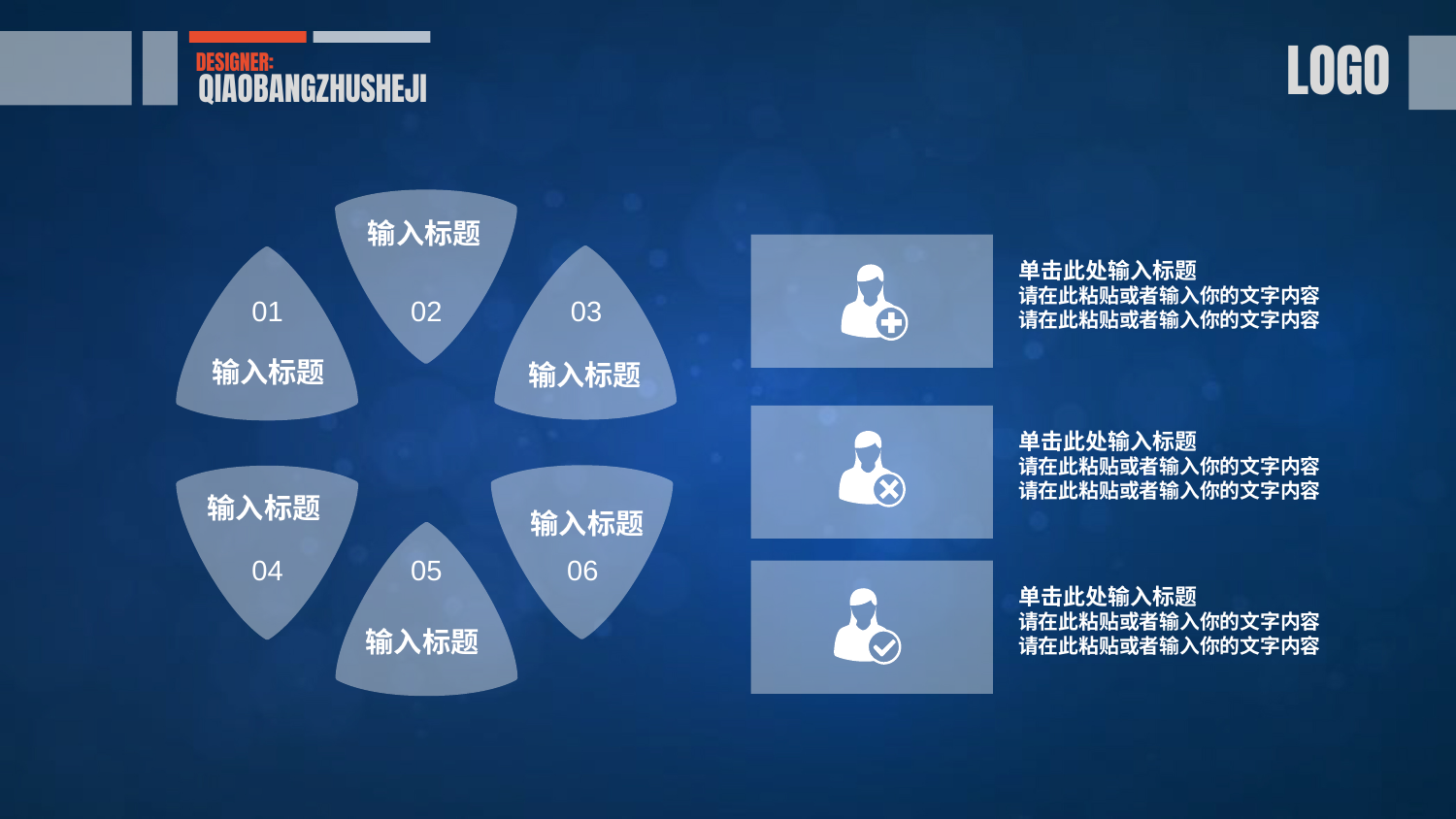

LOGO
DESIGNER:
QIAOBANGZHUSHEJI

输入标题
02

单击此处输入标题
请在此粘贴或者输入你的文字内容
请在此粘贴或者输入你的文字内容

03
输入标题

01
输入标题

单击此处输入标题
请在此粘贴或者输入你的文字内容
请在此粘贴或者输入你的文字内容

输入标题
06

输入标题
04

05
输入标题

单击此处输入标题
请在此粘贴或者输入你的文字内容
请在此粘贴或者输入你的文字内容